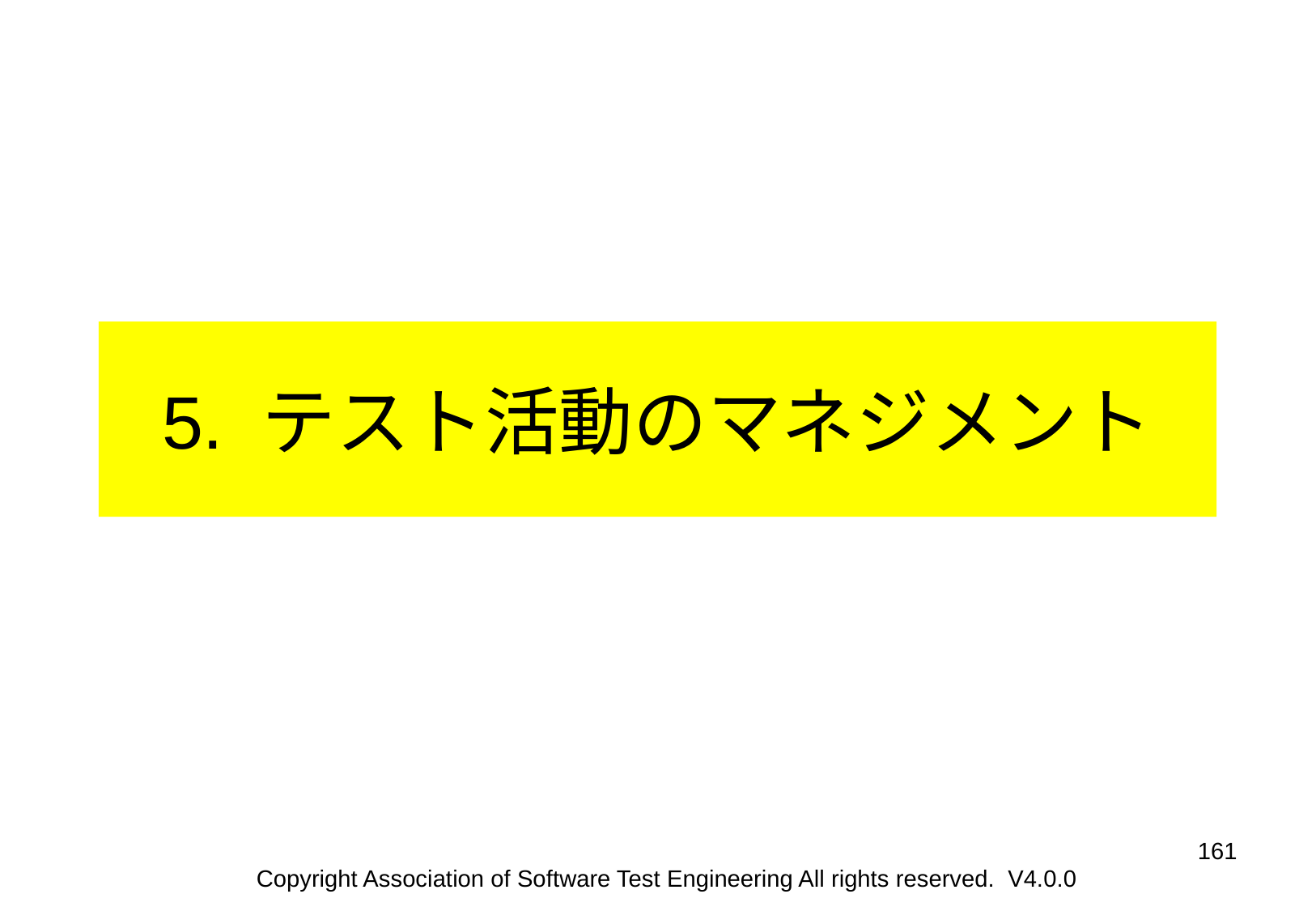

5. テスト活動のマネジメント
161
Copyright Association of Software Test Engineering All rights reserved.  V4.0.0